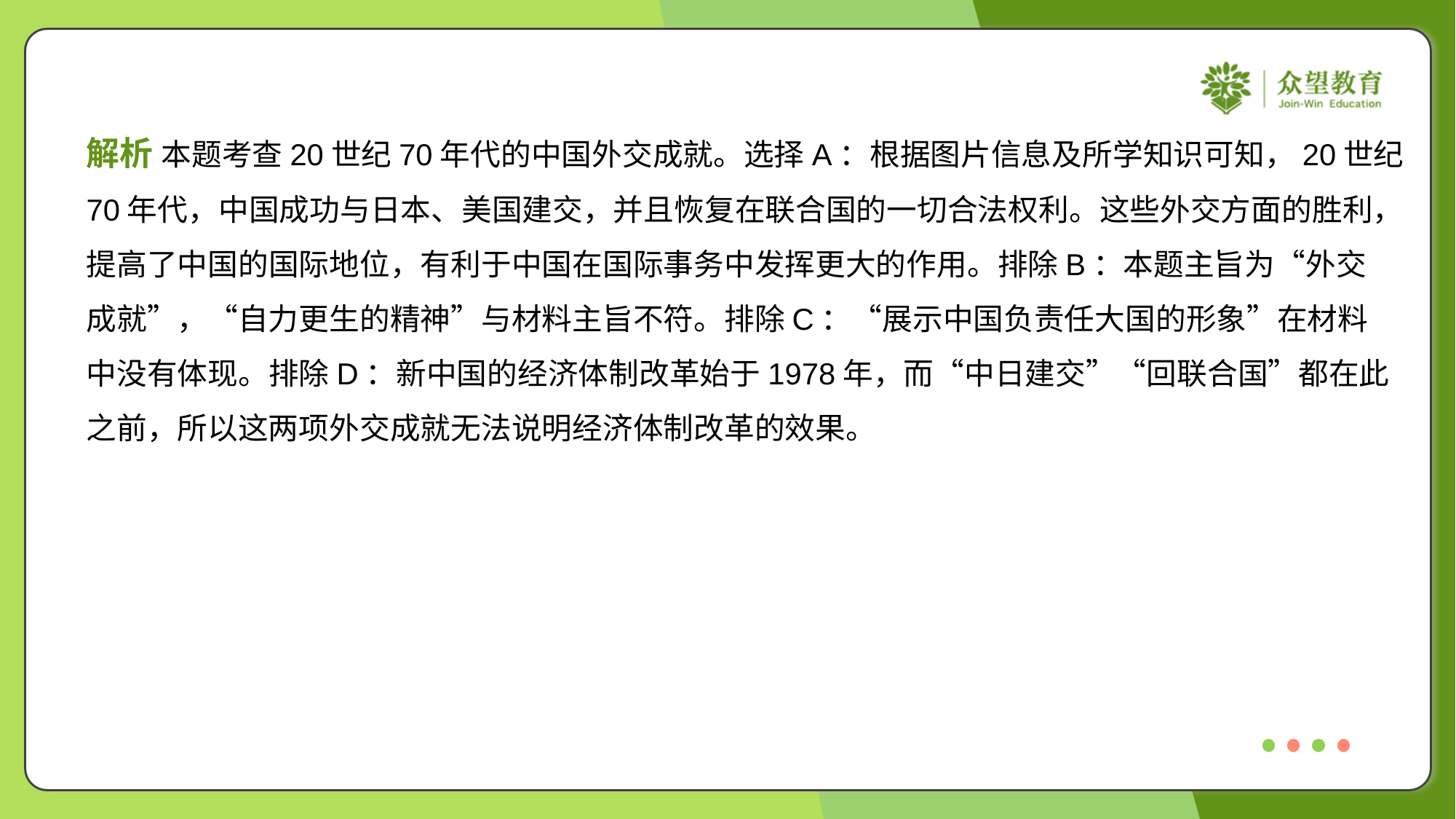

解析 本题考查20世纪70年代的中国外交成就。选择A：根据图片信息及所学知识可知，20世纪
70年代，中国成功与日本、美国建交，并且恢复在联合国的一切合法权利。这些外交方面的胜利，
提高了中国的国际地位，有利于中国在国际事务中发挥更大的作用。排除B：本题主旨为“外交
成就”，“自力更生的精神”与材料主旨不符。排除C：“展示中国负责任大国的形象”在材料
中没有体现。排除D：新中国的经济体制改革始于1978年，而“中日建交”“回联合国”都在此
之前，所以这两项外交成就无法说明经济体制改革的效果。